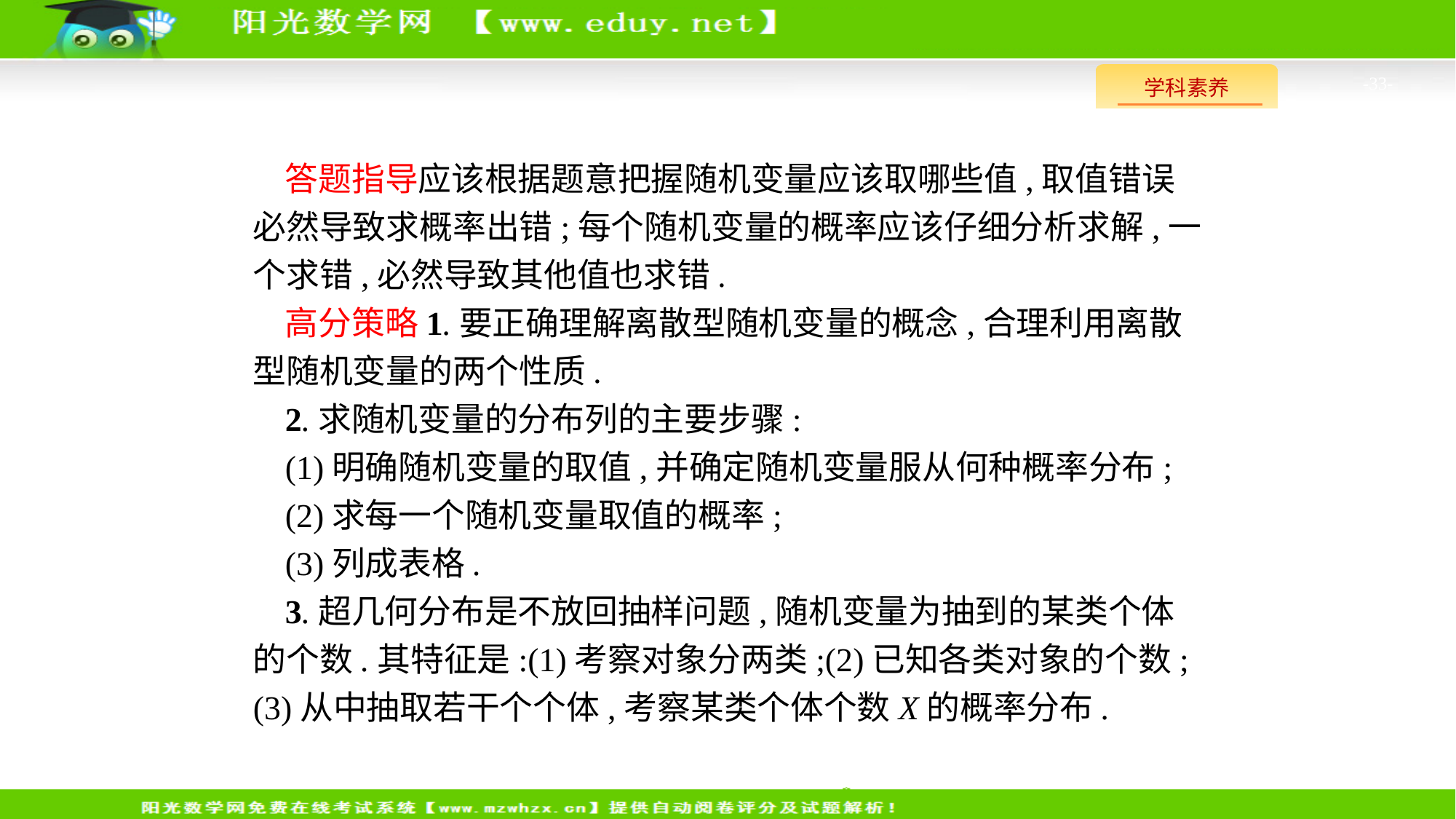

-33-
答题指导应该根据题意把握随机变量应该取哪些值,取值错误必然导致求概率出错;每个随机变量的概率应该仔细分析求解,一个求错,必然导致其他值也求错.
高分策略1.要正确理解离散型随机变量的概念,合理利用离散型随机变量的两个性质.
2.求随机变量的分布列的主要步骤:
(1)明确随机变量的取值,并确定随机变量服从何种概率分布;
(2)求每一个随机变量取值的概率;
(3)列成表格.
3.超几何分布是不放回抽样问题,随机变量为抽到的某类个体的个数.其特征是:(1)考察对象分两类;(2)已知各类对象的个数;(3)从中抽取若干个个体,考察某类个体个数X的概率分布.